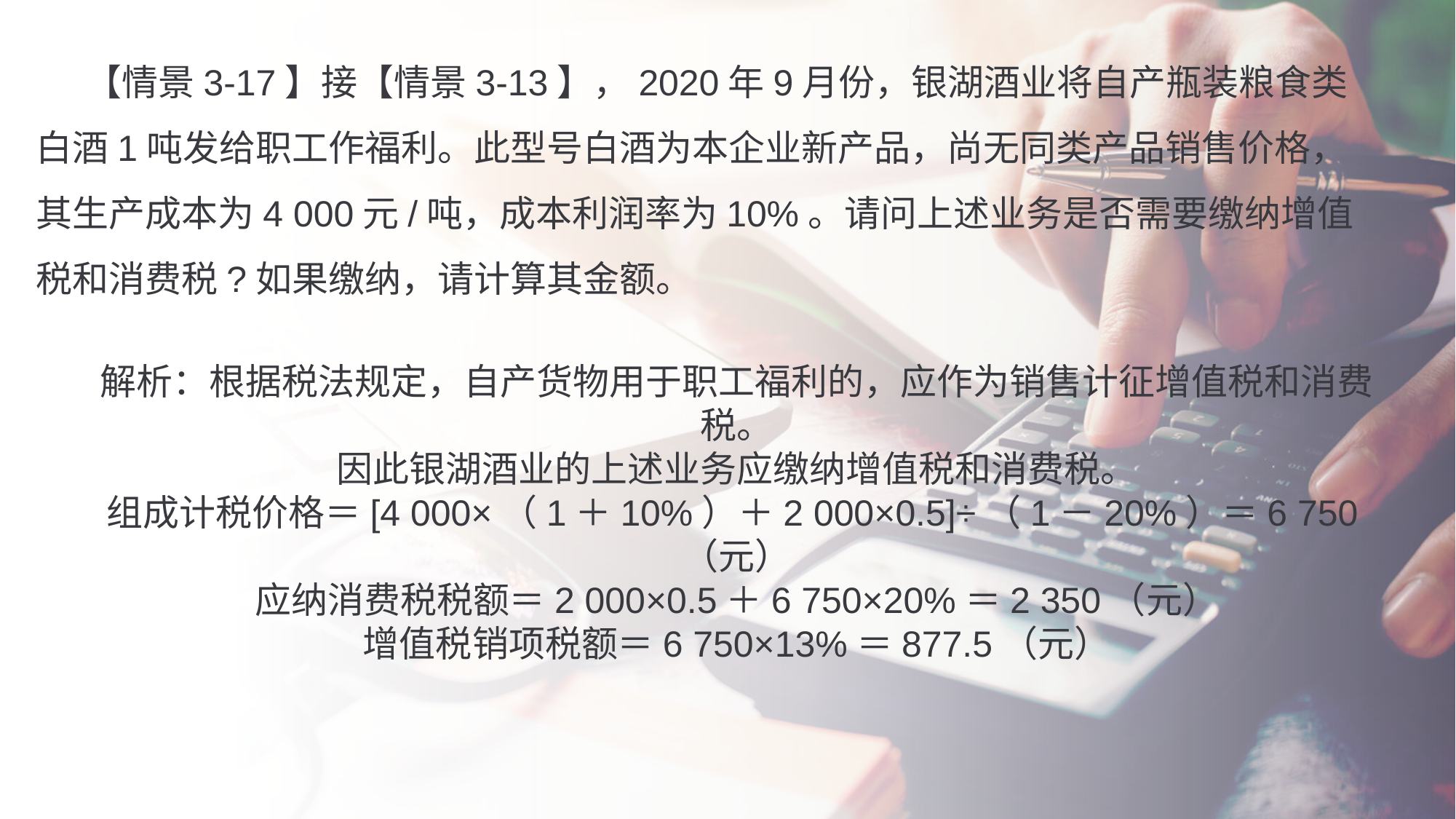

【情景3-17】接【情景3-13】，2020年9月份，银湖酒业将自产瓶装粮食类白酒1吨发给职工作福利。此型号白酒为本企业新产品，尚无同类产品销售价格，其生产成本为4 000元/吨，成本利润率为10%。请问上述业务是否需要缴纳增值税和消费税?如果缴纳，请计算其金额。
解析：根据税法规定，自产货物用于职工福利的，应作为销售计征增值税和消费税。
因此银湖酒业的上述业务应缴纳增值税和消费税。
组成计税价格＝[4 000×（1＋10%）＋2 000×0.5]÷（1－20%）＝6 750（元）
应纳消费税税额＝2 000×0.5＋6 750×20%＝2 350（元）
增值税销项税额＝6 750×13%＝877.5（元）